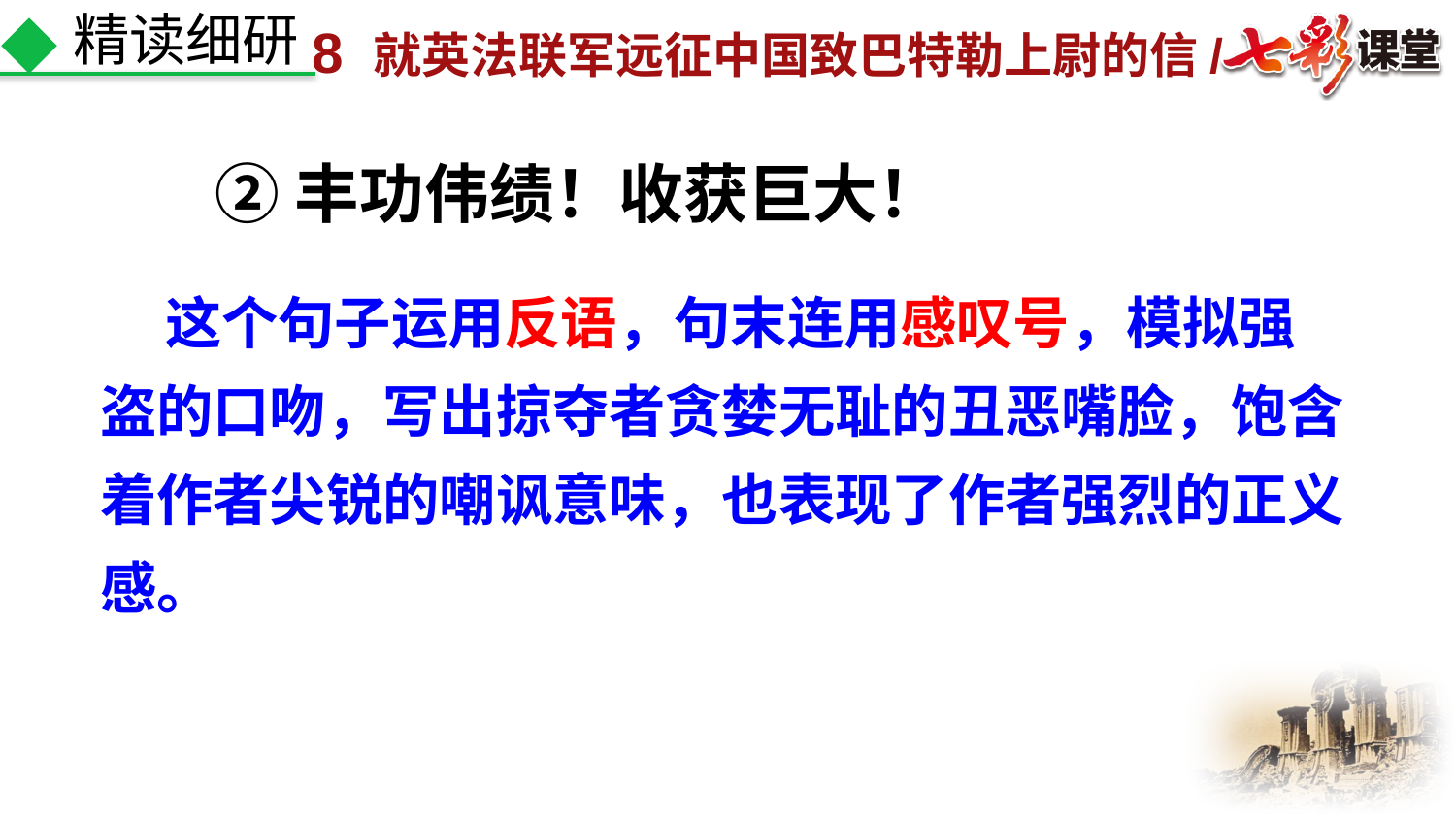

精读细研

②丰功伟绩！收获巨大！
    这个句子运用反语，句末连用感叹号，模拟强盗的口吻，写出掠夺者贪婪无耻的丑恶嘴脸，饱含着作者尖锐的嘲讽意味，也表现了作者强烈的正义感。